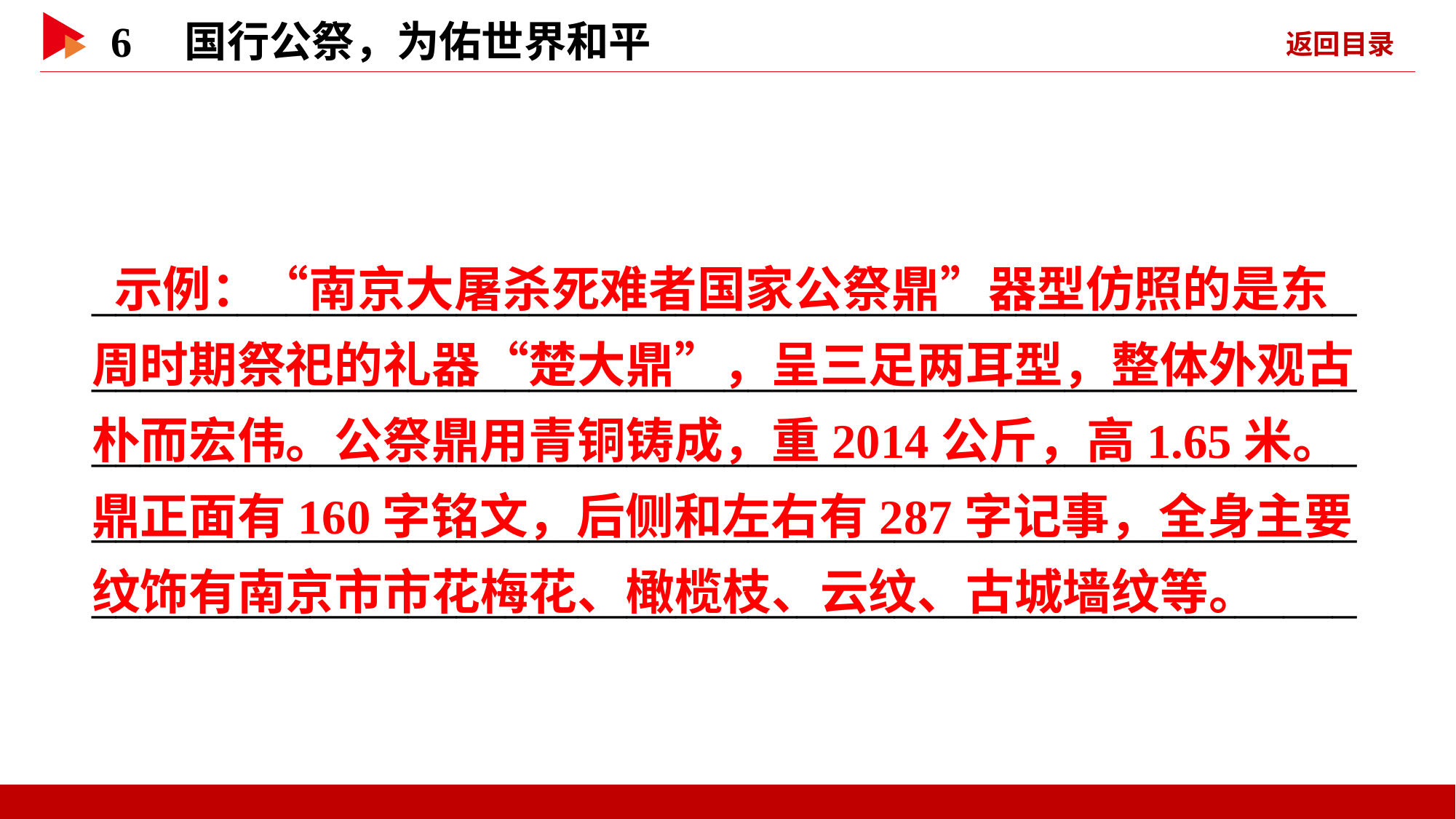

示例：“南京大屠杀死难者国家公祭鼎”器型仿照的是东周时期祭祀的礼器“楚大鼎”，呈三足两耳型，整体外观古朴而宏伟。公祭鼎用青铜铸成，重2014公斤，高1.65米。鼎正面有160字铭文，后侧和左右有287字记事，全身主要纹饰有南京市市花梅花、橄榄枝、云纹、古城墙纹等。
____________________________________________________________________________________________________________________________________________________________________________________________________________________________________________________________________